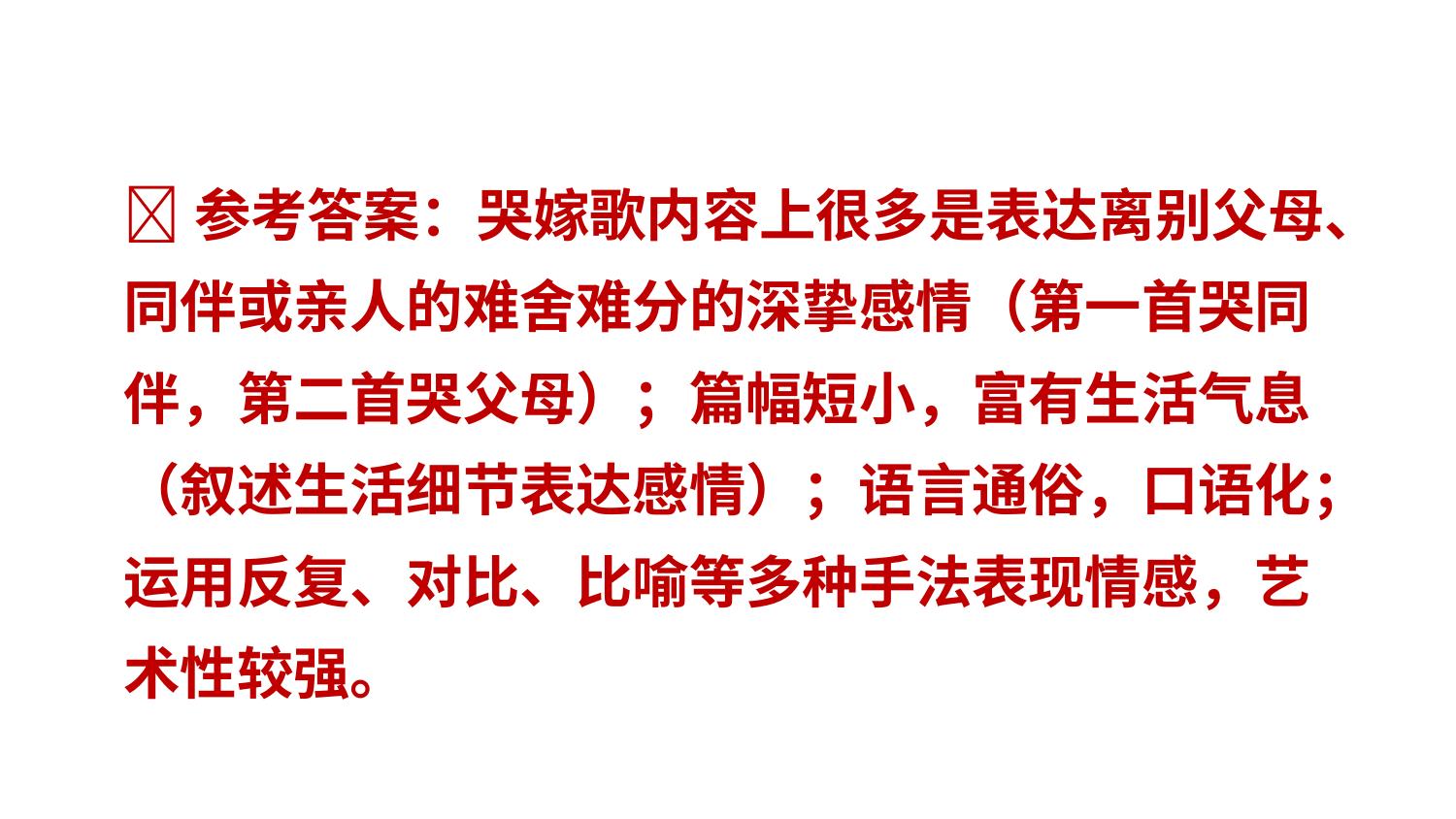

􀪋参考答案：哭嫁歌内容上很多是表达离别父母、同伴或亲人的难舍难分的深挚感情（第一首哭同伴，第二首哭父母）；篇幅短小，富有生活气息（叙述生活细节表达感情）；语言通俗，口语化；运用反复、对比、比喻等多种手法表现情感，艺术性较强。